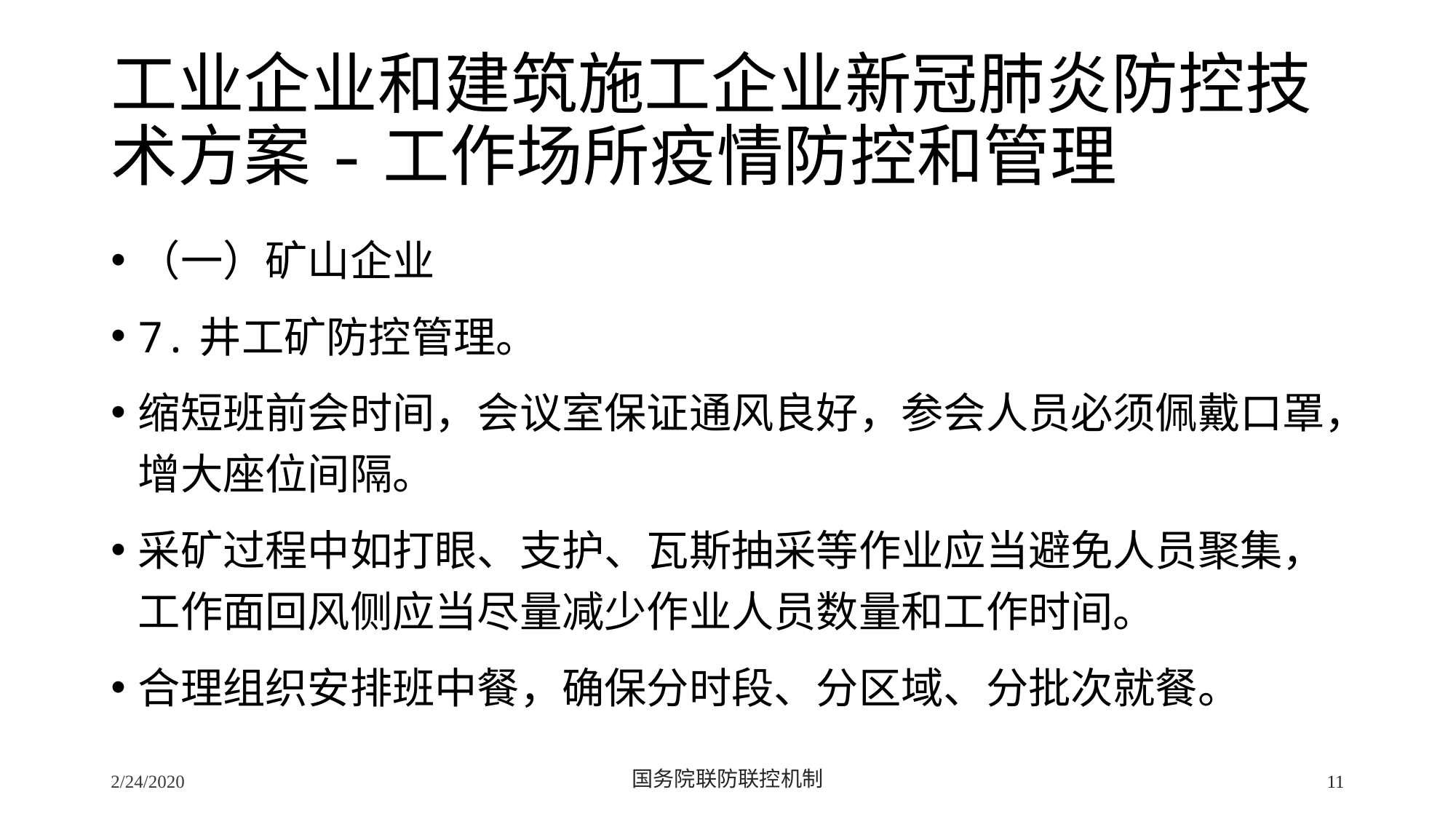

# 工业企业和建筑施工企业新冠肺炎防控技术方案-工作场所疫情防控和管理
（一）矿山企业
7.井工矿防控管理。
缩短班前会时间，会议室保证通风良好，参会人员必须佩戴口罩，增大座位间隔。
采矿过程中如打眼、支护、瓦斯抽采等作业应当避免人员聚集，工作面回风侧应当尽量减少作业人员数量和工作时间。
合理组织安排班中餐，确保分时段、分区域、分批次就餐。
2/24/2020
国务院联防联控机制
11